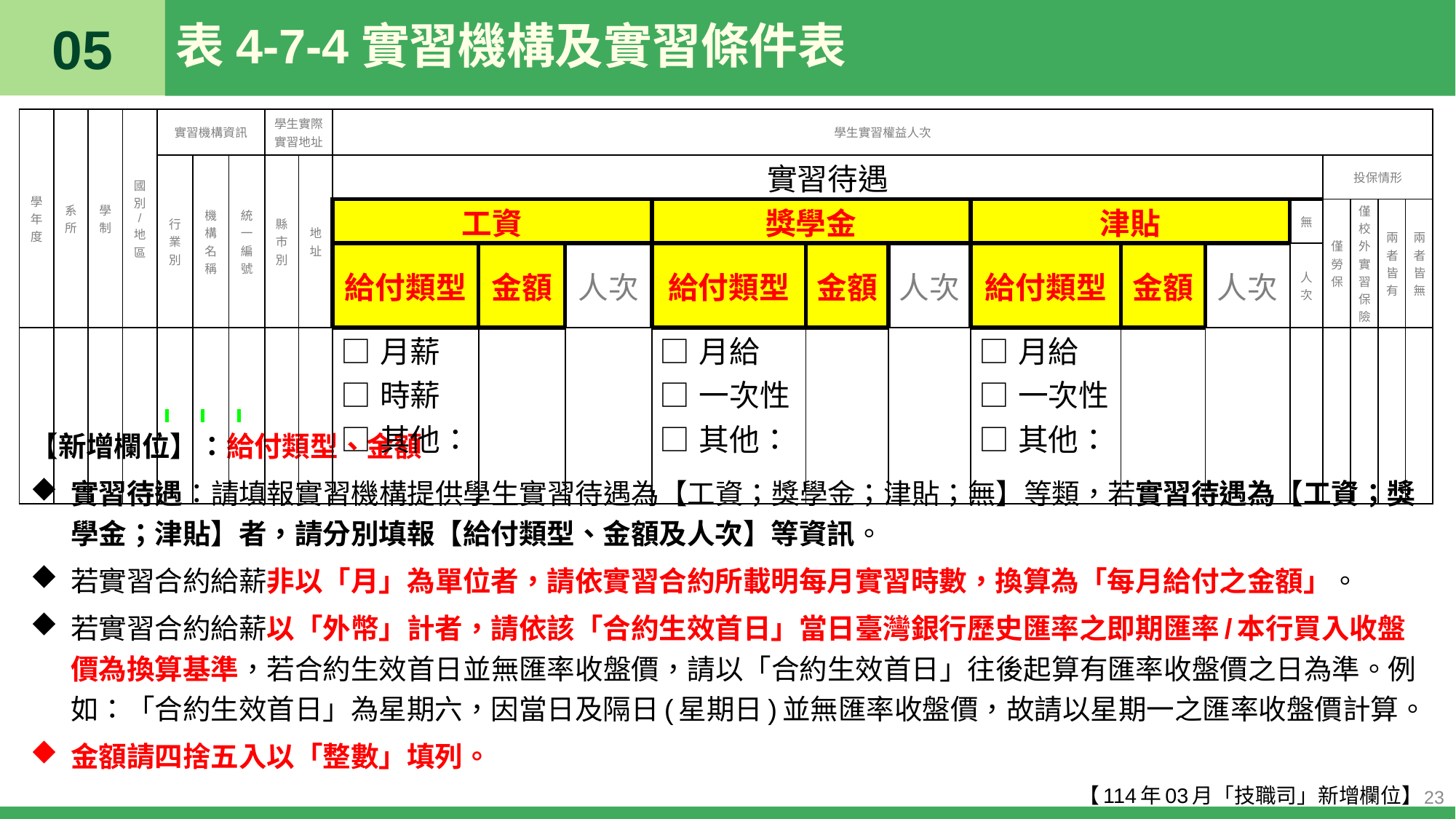

05
# 表4-7-4實習機構及實習條件表
| 學年度 | 系所 | 學制 | 國別/地區 | 實習機構資訊 |  |  | 學生實際 實習地址 |  | 學生實習權益人次 |  |  |  |  |  |  |  |  |  |  |  |  |  |
| --- | --- | --- | --- | --- | --- | --- | --- | --- | --- | --- | --- | --- | --- | --- | --- | --- | --- | --- | --- | --- | --- | --- |
|  |  |  |  | 行業別 | 機構名稱 | 統一編號 | 縣市別 | 地址 | 實習待遇 |  |  |  |  |  |  |  |  |  | 投保情形 |  |  |  |
|  |  |  |  |  |  |  |  |  | 工資 |  |  | 獎學金 |  |  | 津貼 |  |  | 無 | 僅勞保 | 僅校外實習保險 | 兩者皆有 | 兩者皆無 |
|  |  |  |  |  |  |  |  |  | 給付類型 | 金額 | 人次 | 給付類型 | 金額 | 人次 | 給付類型 | 金額 | 人次 | 人次 |  |  |  |  |
|  |  |  |  |  |  |  |  |  | □月薪 □時薪 □其他： |  |  | □月給 □一次性 □其他： |  |  | □月給 □一次性 □其他： |  |  |  |  |  |  |  |
【新增欄位】：給付類型、金額
實習待遇：請填報實習機構提供學生實習待遇為【工資；獎學金；津貼；無】等類，若實習待遇為【工資；獎學金；津貼】者，請分別填報【給付類型、金額及人次】等資訊。
若實習合約給薪非以「月」為單位者，請依實習合約所載明每月實習時數，換算為「每月給付之金額」。
若實習合約給薪以「外幣」計者，請依該「合約生效首日」當日臺灣銀行歷史匯率之即期匯率/本行買入收盤價為換算基準，若合約生效首日並無匯率收盤價，請以「合約生效首日」往後起算有匯率收盤價之日為準。例如：「合約生效首日」為星期六，因當日及隔日(星期日)並無匯率收盤價，故請以星期一之匯率收盤價計算。
金額請四捨五入以「整數」填列。
【114年03月「技職司」新增欄位】
23